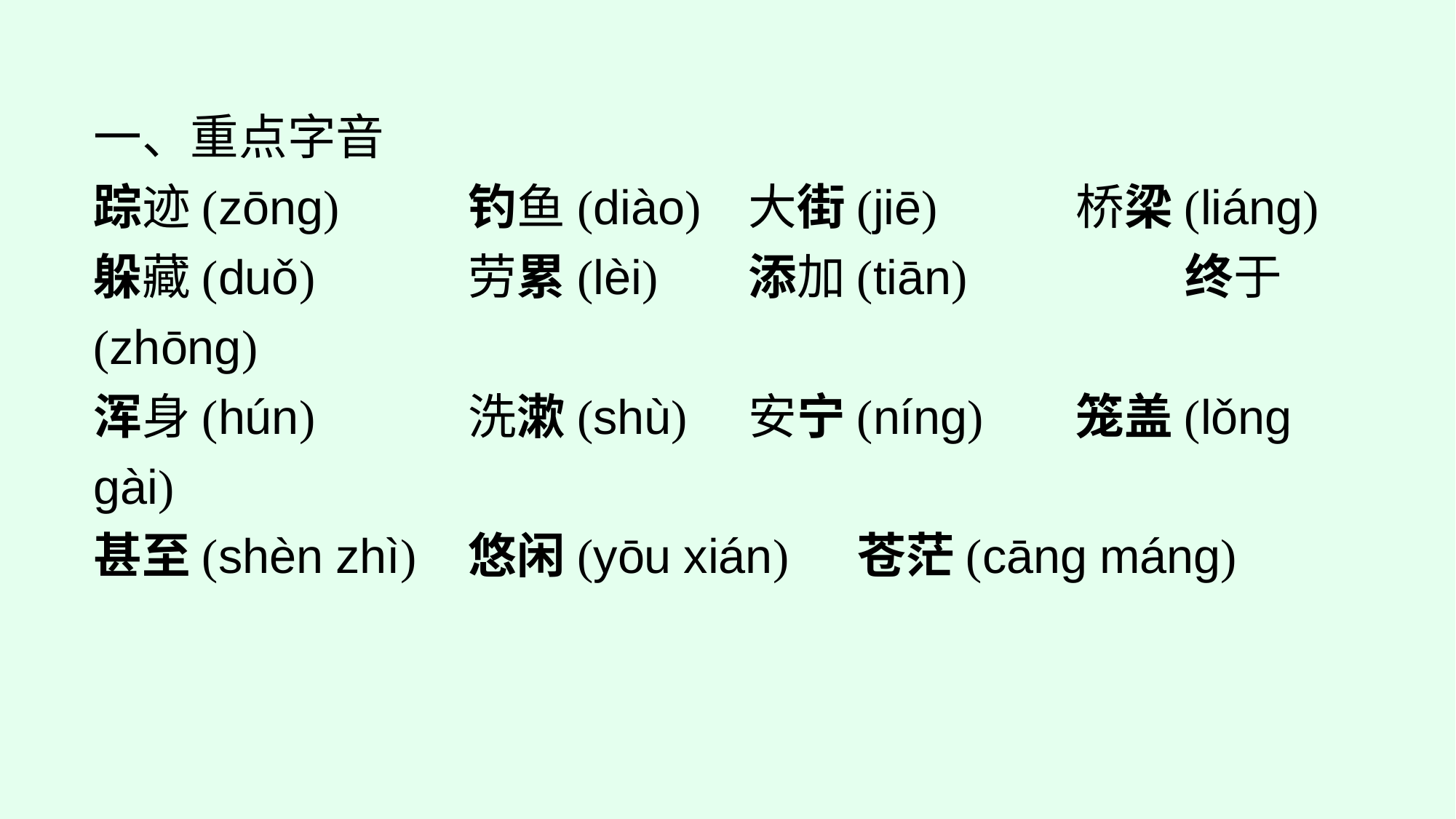

一、重点字音
踪迹(zōnɡ)		钓鱼(diào)	大街(jiē)		桥梁(liánɡ)
躲藏(duǒ)		劳累(lèi)	添加(tiān)		终于(zhōnɡ)
浑身(hún)		洗漱(shù)	安宁(níng)	笼盖(lǒnɡ ɡài)
甚至(shèn zhì)	悠闲(yōu xián)	苍茫(cānɡ mánɡ)